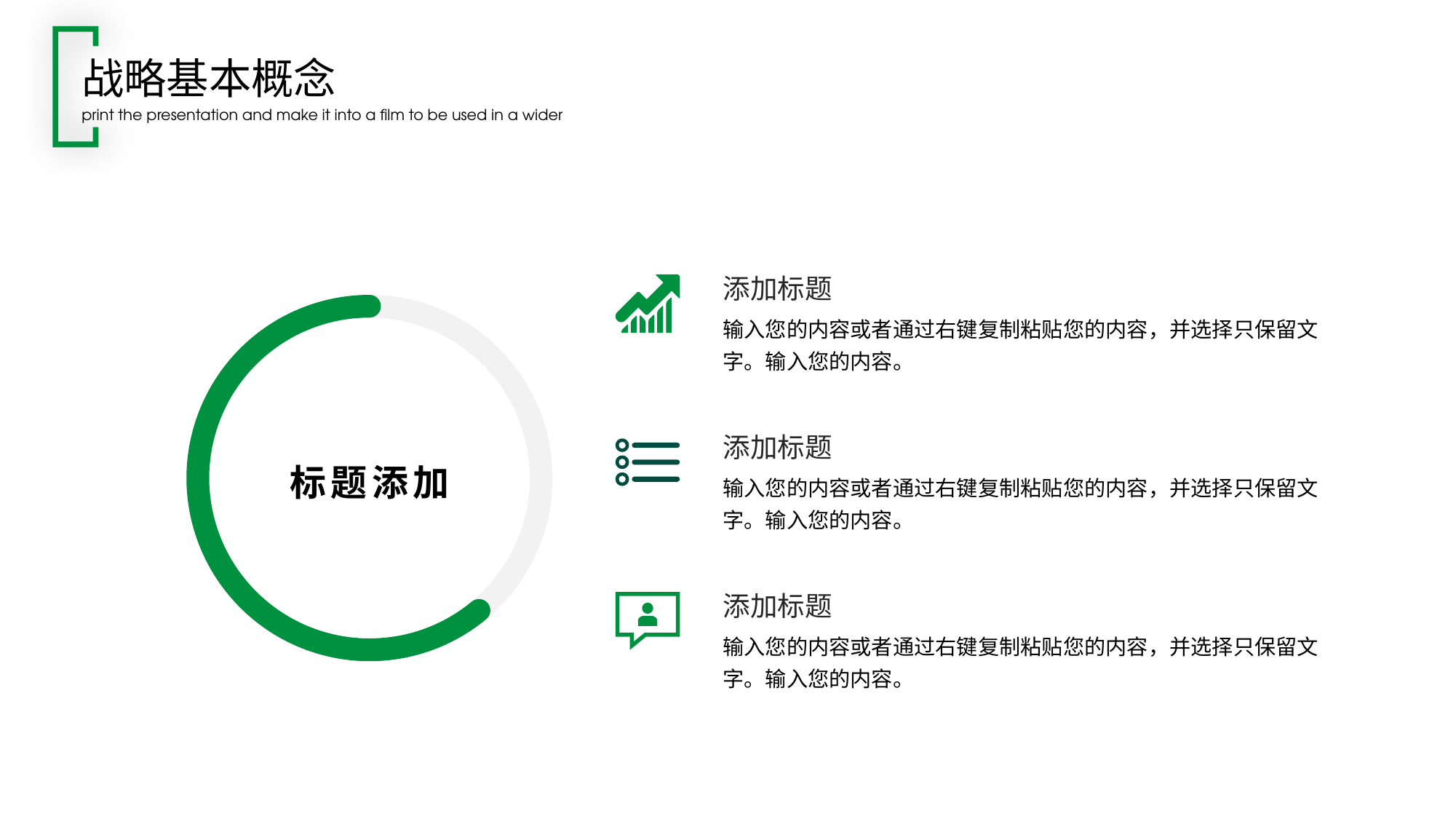

战略基本概念
print the presentation and make it into a film to be used in a wider
添加标题
输入您的内容或者通过右键复制粘贴您的内容，并选择只保留文字。输入您的内容。

标题添加
添加标题
输入您的内容或者通过右键复制粘贴您的内容，并选择只保留文字。输入您的内容。

添加标题
输入您的内容或者通过右键复制粘贴您的内容，并选择只保留文字。输入您的内容。